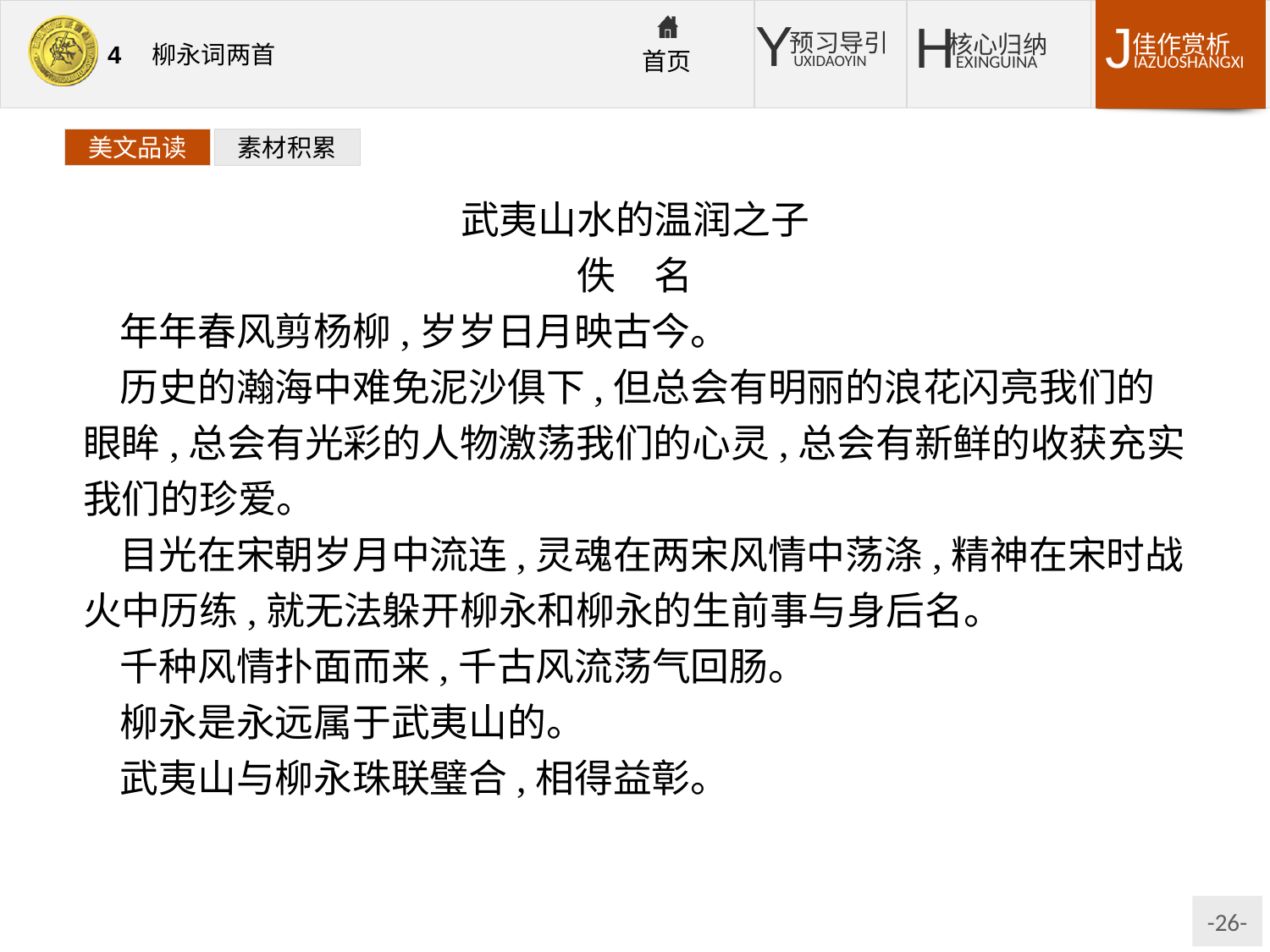

美文品读
素材积累
武夷山水的温润之子
佚　名
年年春风剪杨柳,岁岁日月映古今。
历史的瀚海中难免泥沙俱下,但总会有明丽的浪花闪亮我们的眼眸,总会有光彩的人物激荡我们的心灵,总会有新鲜的收获充实我们的珍爱。
目光在宋朝岁月中流连,灵魂在两宋风情中荡涤,精神在宋时战火中历练,就无法躲开柳永和柳永的生前事与身后名。
千种风情扑面而来,千古风流荡气回肠。
柳永是永远属于武夷山的。
武夷山与柳永珠联璧合,相得益彰。